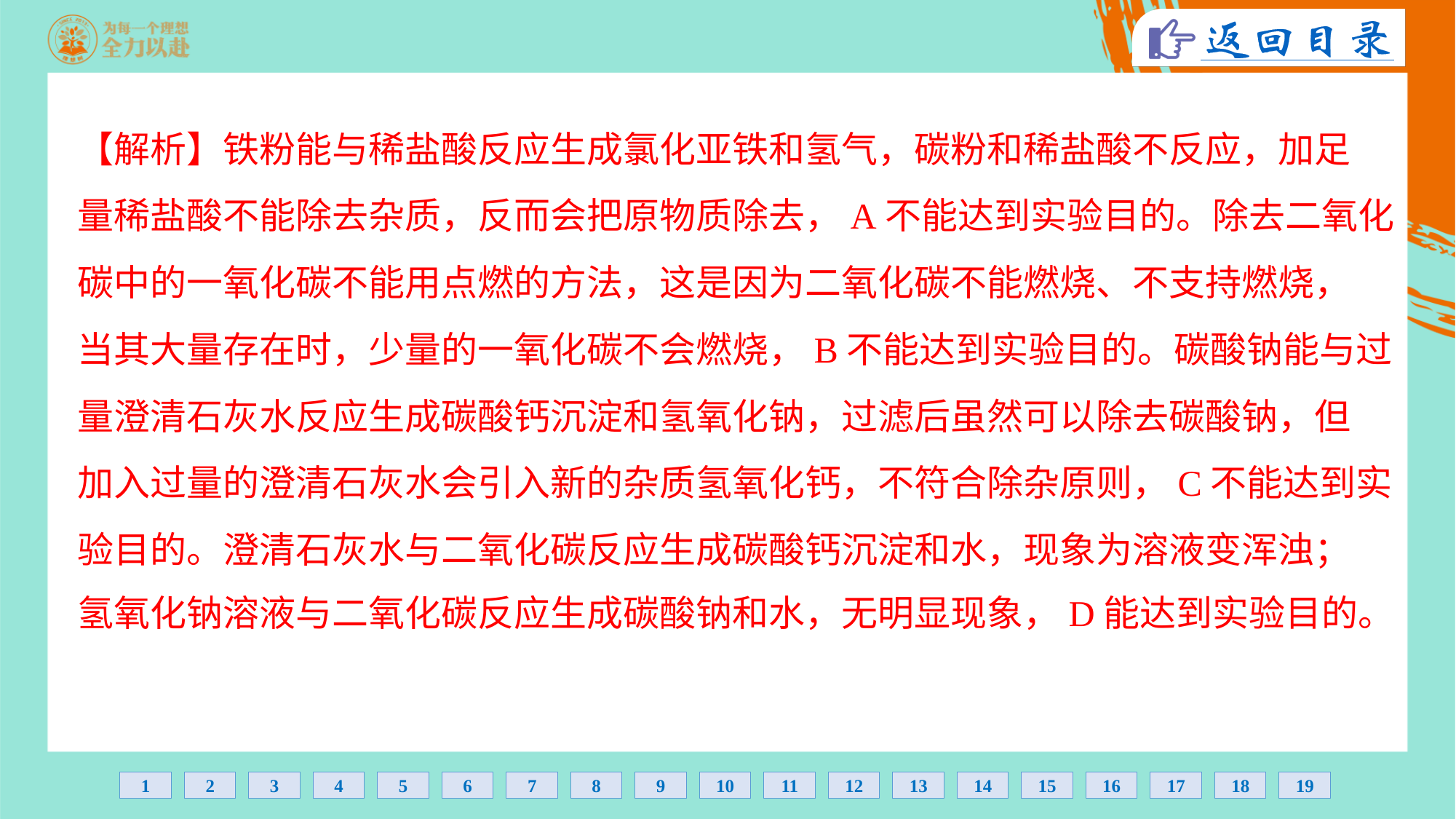

【解析】铁粉能与稀盐酸反应生成氯化亚铁和氢气，碳粉和稀盐酸不反应，加足
量稀盐酸不能除去杂质，反而会把原物质除去，A不能达到实验目的。除去二氧化
碳中的一氧化碳不能用点燃的方法，这是因为二氧化碳不能燃烧、不支持燃烧，
当其大量存在时，少量的一氧化碳不会燃烧，B不能达到实验目的。碳酸钠能与过
量澄清石灰水反应生成碳酸钙沉淀和氢氧化钠，过滤后虽然可以除去碳酸钠，但
加入过量的澄清石灰水会引入新的杂质氢氧化钙，不符合除杂原则，C不能达到实
验目的。澄清石灰水与二氧化碳反应生成碳酸钙沉淀和水，现象为溶液变浑浊；
氢氧化钠溶液与二氧化碳反应生成碳酸钠和水，无明显现象，D能达到实验目的。